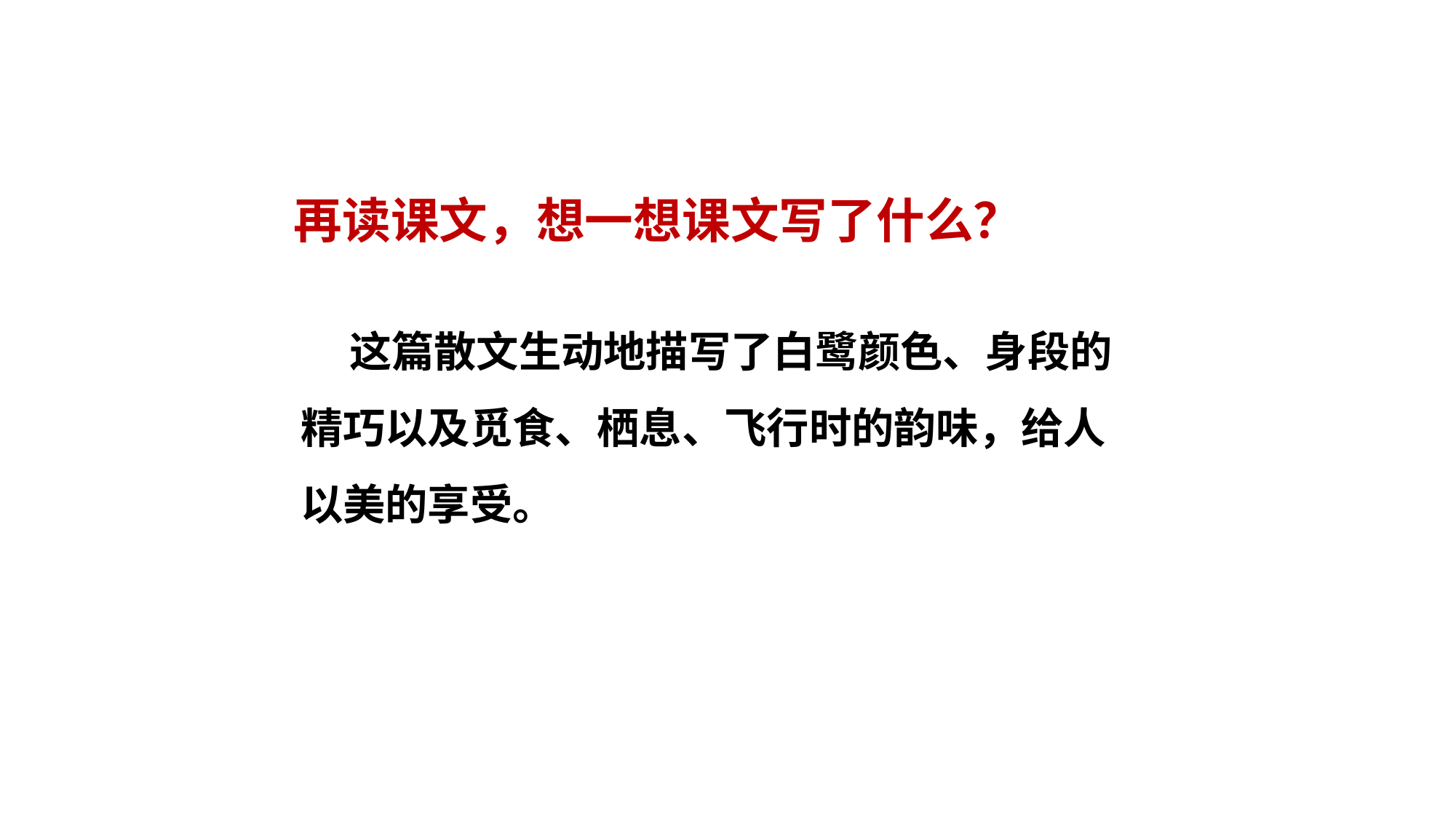

再读课文，想一想课文写了什么？
    这篇散文生动地描写了白鹭颜色、身段的精巧以及觅食、栖息、飞行时的韵味，给人以美的享受。